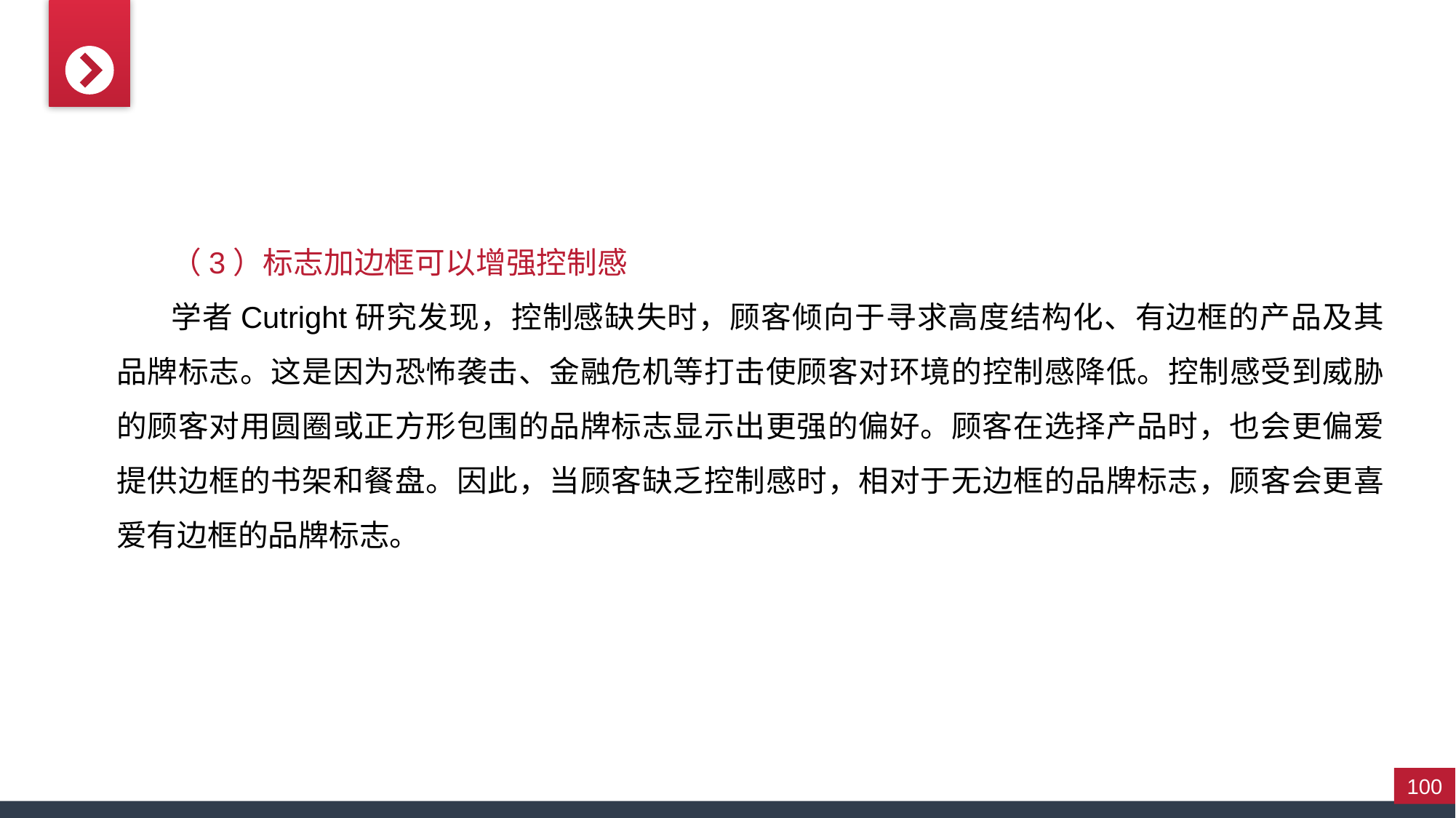

（3）标志加边框可以增强控制感
学者Cutright研究发现，控制感缺失时，顾客倾向于寻求高度结构化、有边框的产品及其品牌标志。这是因为恐怖袭击、金融危机等打击使顾客对环境的控制感降低。控制感受到威胁的顾客对用圆圈或正方形包围的品牌标志显示出更强的偏好。顾客在选择产品时，也会更偏爱提供边框的书架和餐盘。因此，当顾客缺乏控制感时，相对于无边框的品牌标志，顾客会更喜爱有边框的品牌标志。